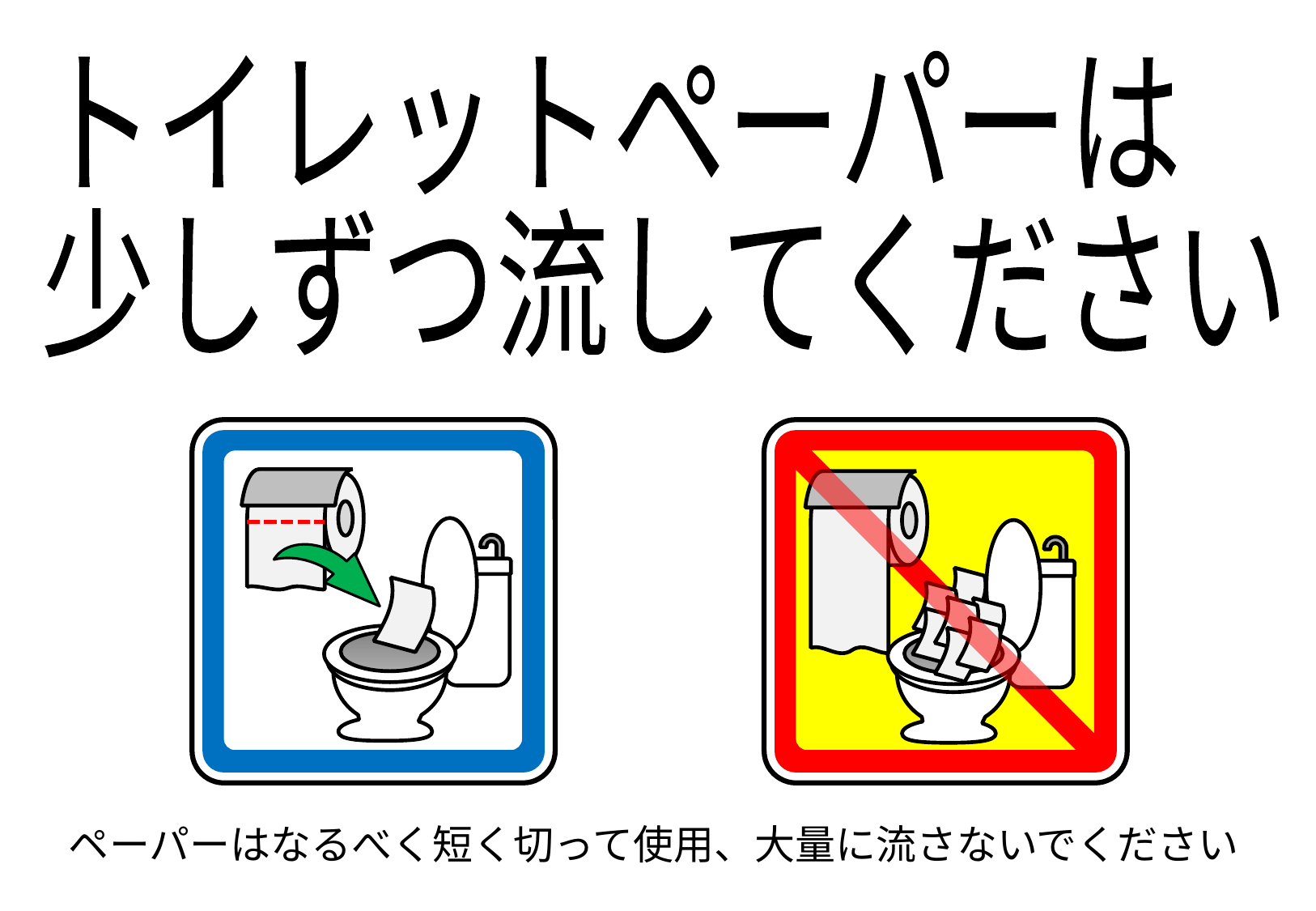

トイレットペーパーは
少しずつ流してください

ペーパーはなるべく短く切って使用、大量に流さないでください